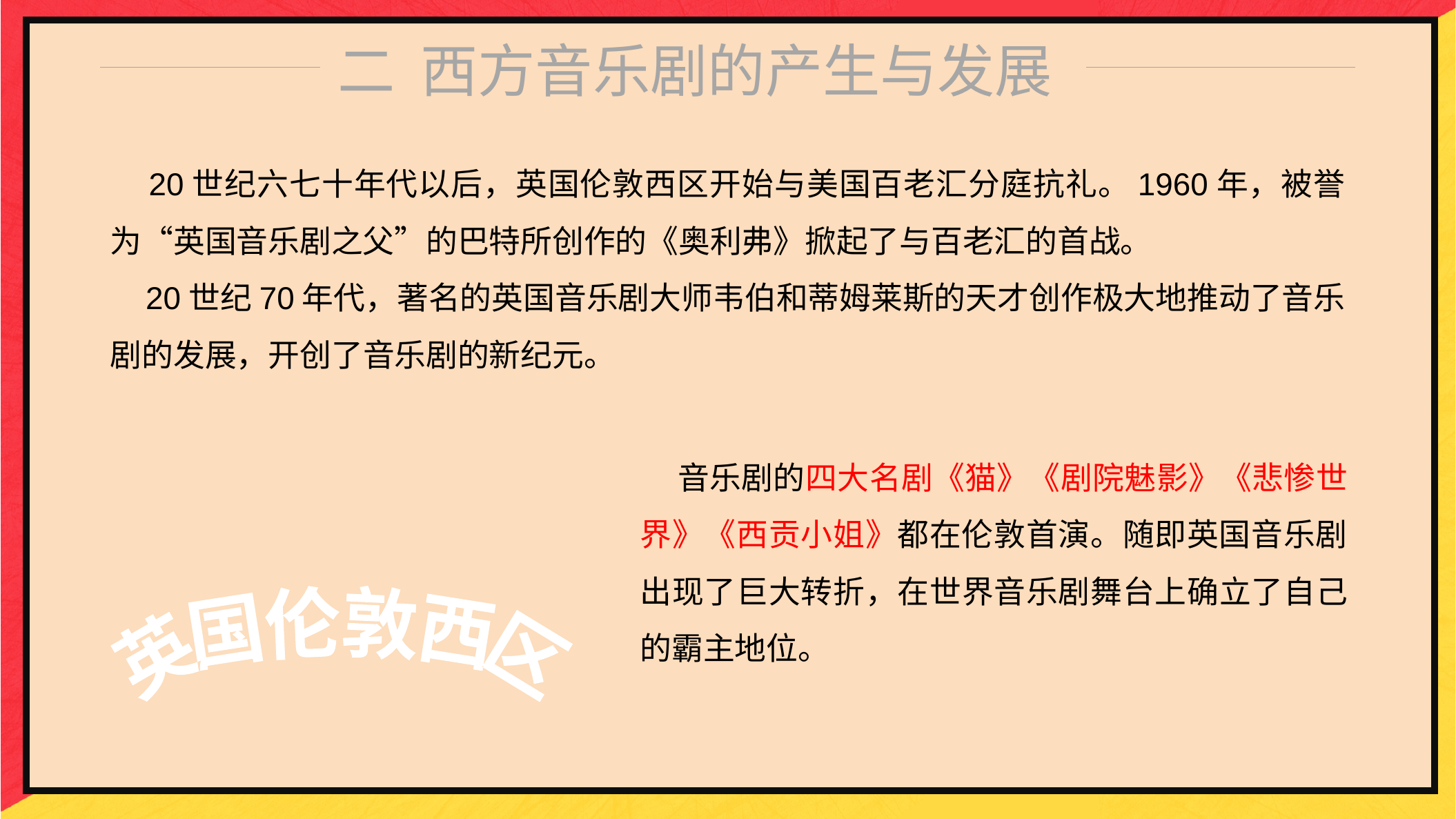

二  西方音乐剧的产生与发展
    20世纪六七十年代以后，英国伦敦西区开始与美国百老汇分庭抗礼。1960年，被誉为“英国音乐剧之父”的巴特所创作的《奥利弗》掀起了与百老汇的首战。
    20世纪70年代，著名的英国音乐剧大师韦伯和蒂姆莱斯的天才创作极大地推动了音乐剧的发展，开创了音乐剧的新纪元。
    音乐剧的四大名剧《猫》《剧院魅影》《悲惨世界》《西贡小姐》都在伦敦首演。随即英国音乐剧出现了巨大转折，在世界音乐剧舞台上确立了自己的霸主地位。
英国伦敦西区